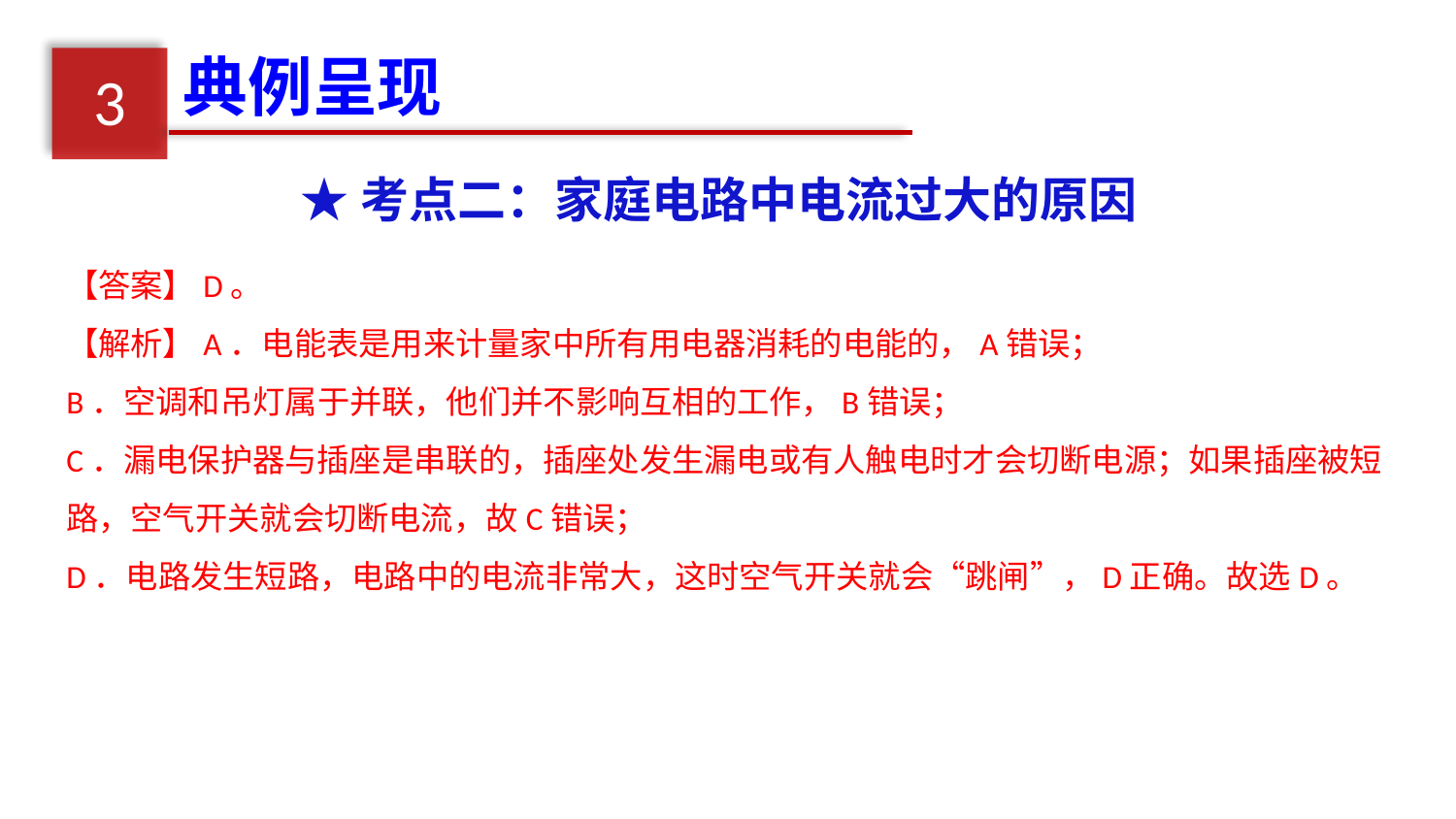

典例呈现

3
★考点二：家庭电路中电流过大的原因
【答案】D。
【解析】A．电能表是用来计量家中所有用电器消耗的电能的，A错误；
B．空调和吊灯属于并联，他们并不影响互相的工作，B错误；
C．漏电保护器与插座是串联的，插座处发生漏电或有人触电时才会切断电源；如果插座被短路，空气开关就会切断电流，故C错误；
D．电路发生短路，电路中的电流非常大，这时空气开关就会“跳闸”，D正确。故选D。